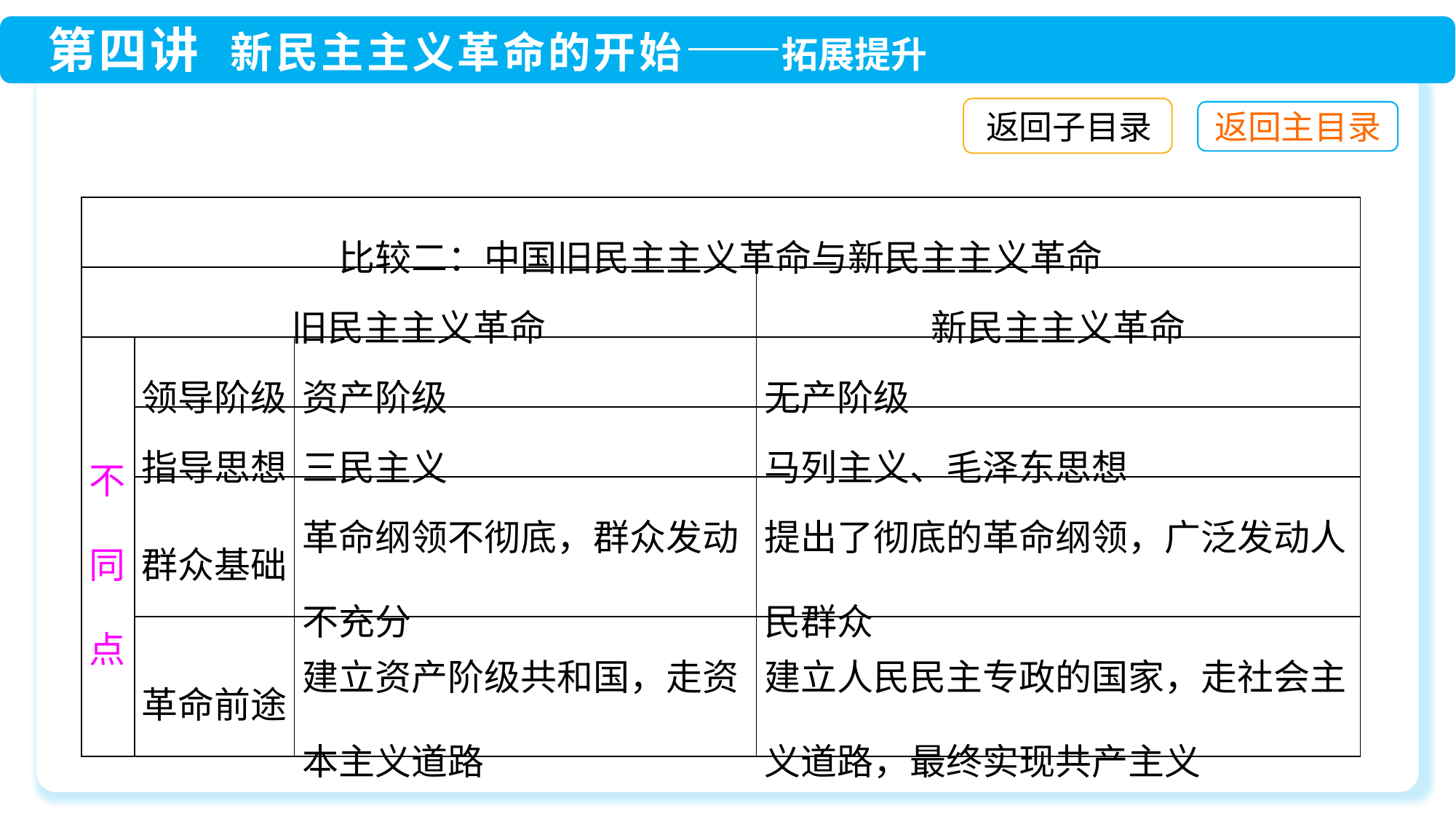

返回子目录
| 比较二：中国旧民主主义革命与新民主主义革命 |  |  |  |
| --- | --- | --- | --- |
| 旧民主主义革命 |  |  | 新民主主义革命 |
| 不同点 | 领导阶级 | 资产阶级 | 无产阶级 |
|  | 指导思想 | 三民主义 | 马列主义、毛泽东思想 |
|  | 群众基础 | 革命纲领不彻底，群众发动不充分 | 提出了彻底的革命纲领，广泛发动人民群众 |
|  | 革命前途 | 建立资产阶级共和国，走资本主义道路 | 建立人民民主专政的国家，走社会主义道路，最终实现共产主义 |